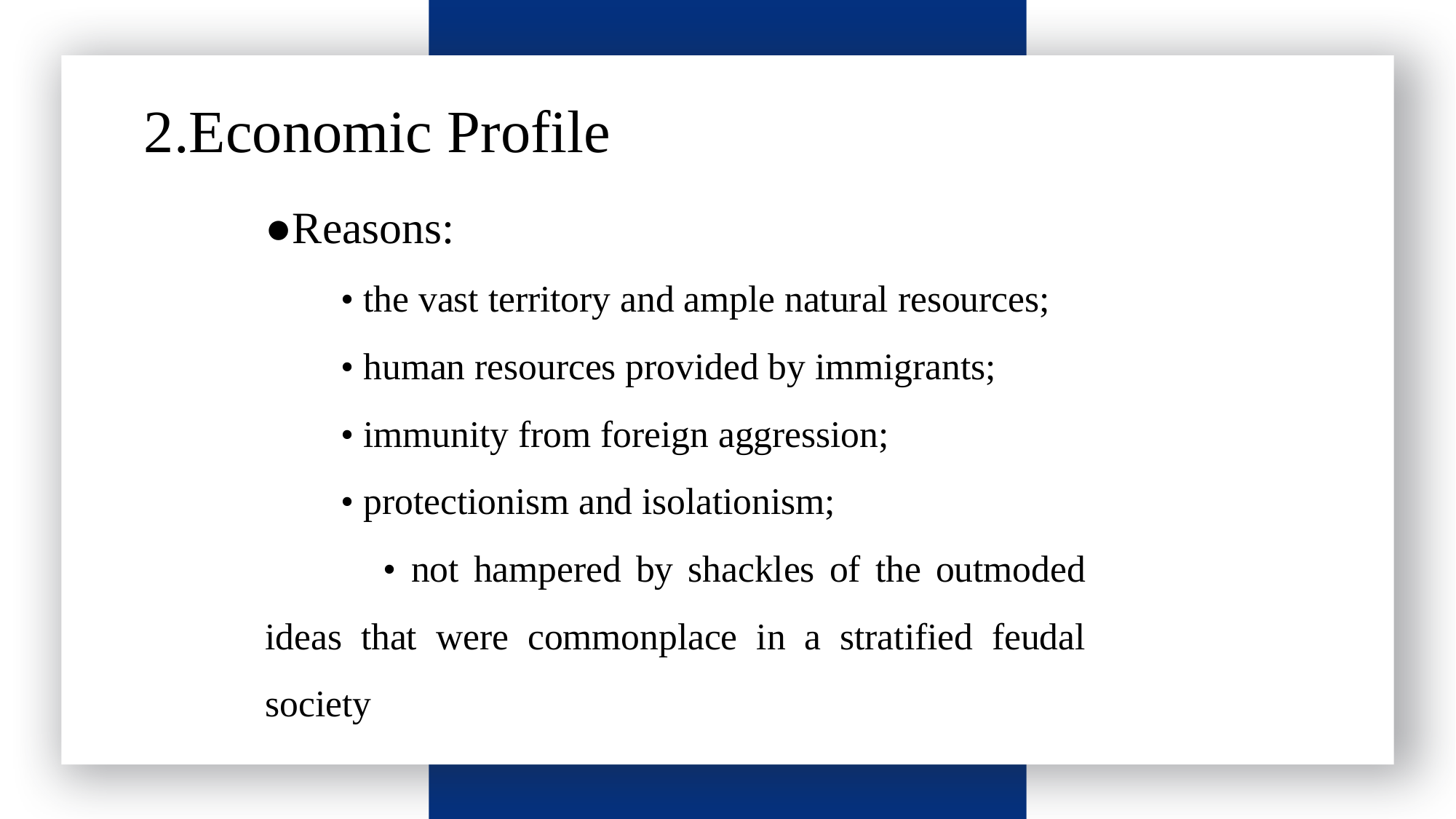

请输入标题
2.Economic Profile
●Reasons:
        • the vast territory and ample natural resources;
        • human resources provided by immigrants;
        • immunity from foreign aggression;
        • protectionism and isolationism;
        • not hampered by shackles of the outmoded ideas that were commonplace in a stratified feudal society